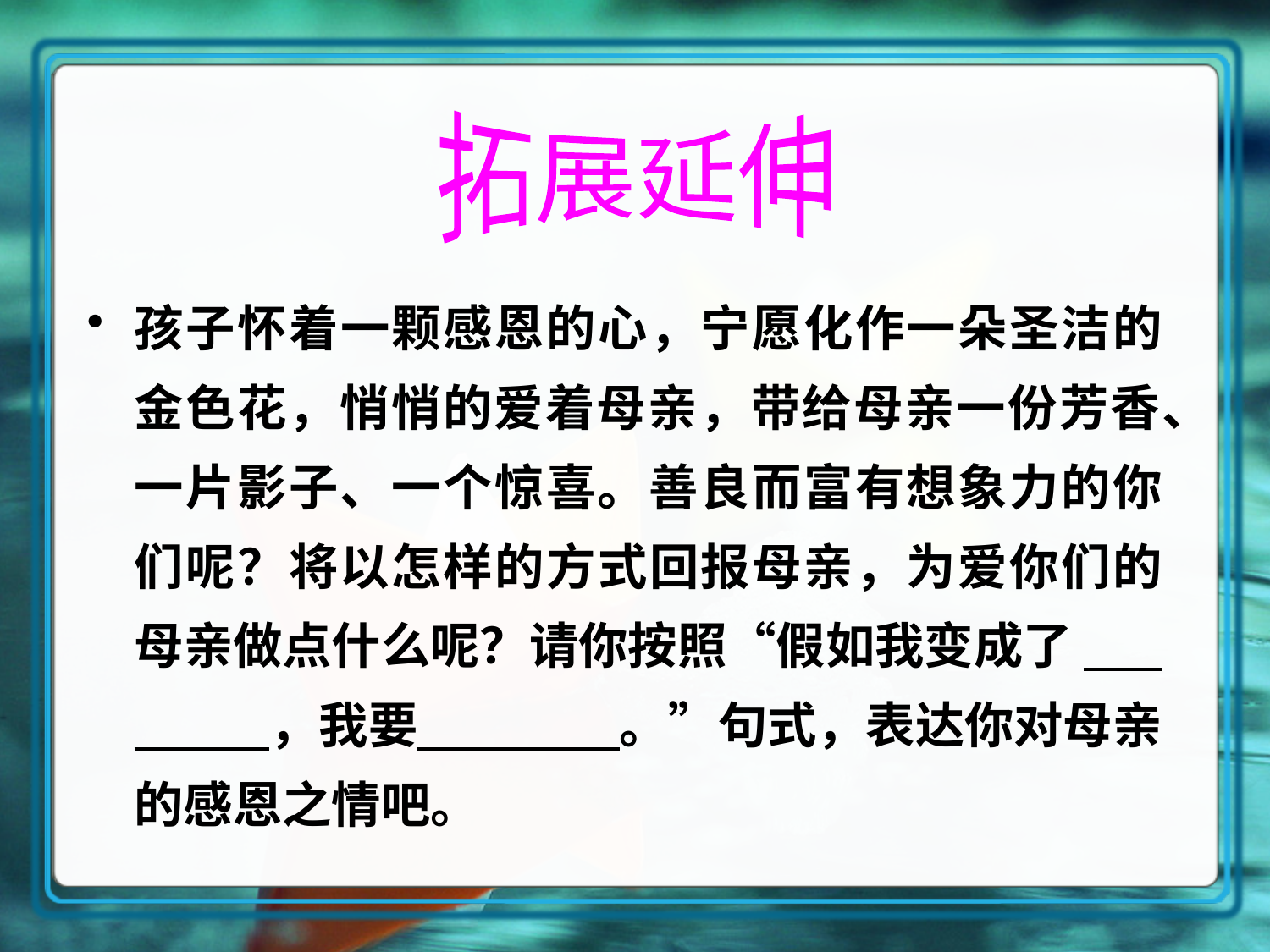

拓展延伸
孩子怀着一颗感恩的心，宁愿化作一朵圣洁的金色花，悄悄的爱着母亲，带给母亲一份芳香、一片影子、一个惊喜。善良而富有想象力的你们呢？将以怎样的方式回报母亲，为爱你们的母亲做点什么呢？请你按照“假如我变成了                     ，我要                  。”句式，表达你对母亲的感恩之情吧。